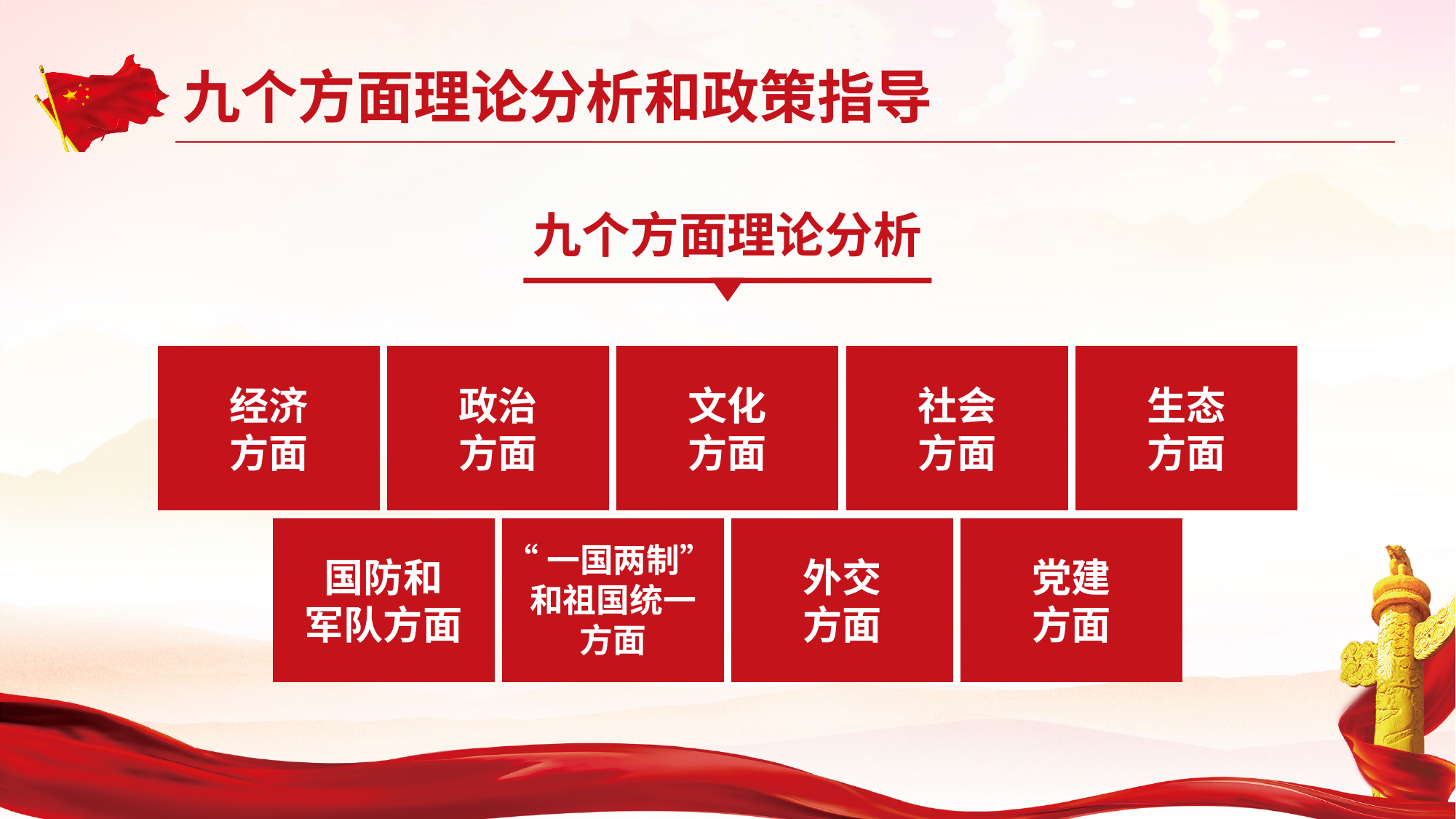

九个方面理论分析

经济方面

政治
方面

文化
方面

社会
方面

生态
方面

国防和
军队方面

“一国两制”
和祖国统一
方面

外交
方面

党建
方面